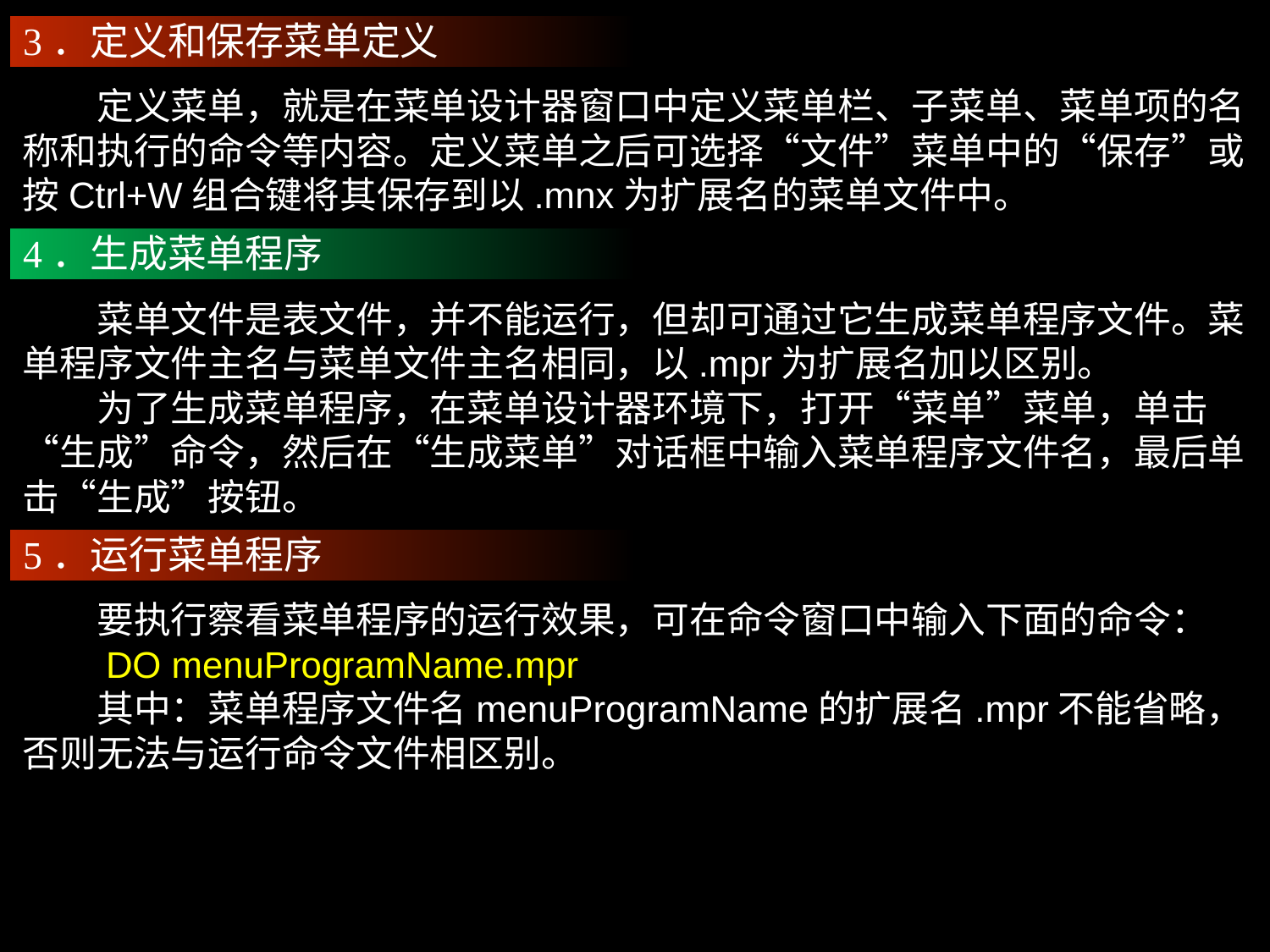

3．定义和保存菜单定义
　　定义菜单，就是在菜单设计器窗口中定义菜单栏、子菜单、菜单项的名称和执行的命令等内容。定义菜单之后可选择“文件”菜单中的“保存”或按Ctrl+W组合键将其保存到以.mnx为扩展名的菜单文件中。
4．生成菜单程序
　　菜单文件是表文件，并不能运行，但却可通过它生成菜单程序文件。菜单程序文件主名与菜单文件主名相同，以.mpr为扩展名加以区别。
　　为了生成菜单程序，在菜单设计器环境下，打开“菜单”菜单，单击“生成”命令，然后在“生成菜单”对话框中输入菜单程序文件名，最后单击“生成”按钮。
5．运行菜单程序
　　要执行察看菜单程序的运行效果，可在命令窗口中输入下面的命令：
　　DO menuProgramName.mpr
　　其中：菜单程序文件名menuProgramName的扩展名.mpr不能省略，否则无法与运行命令文件相区别。